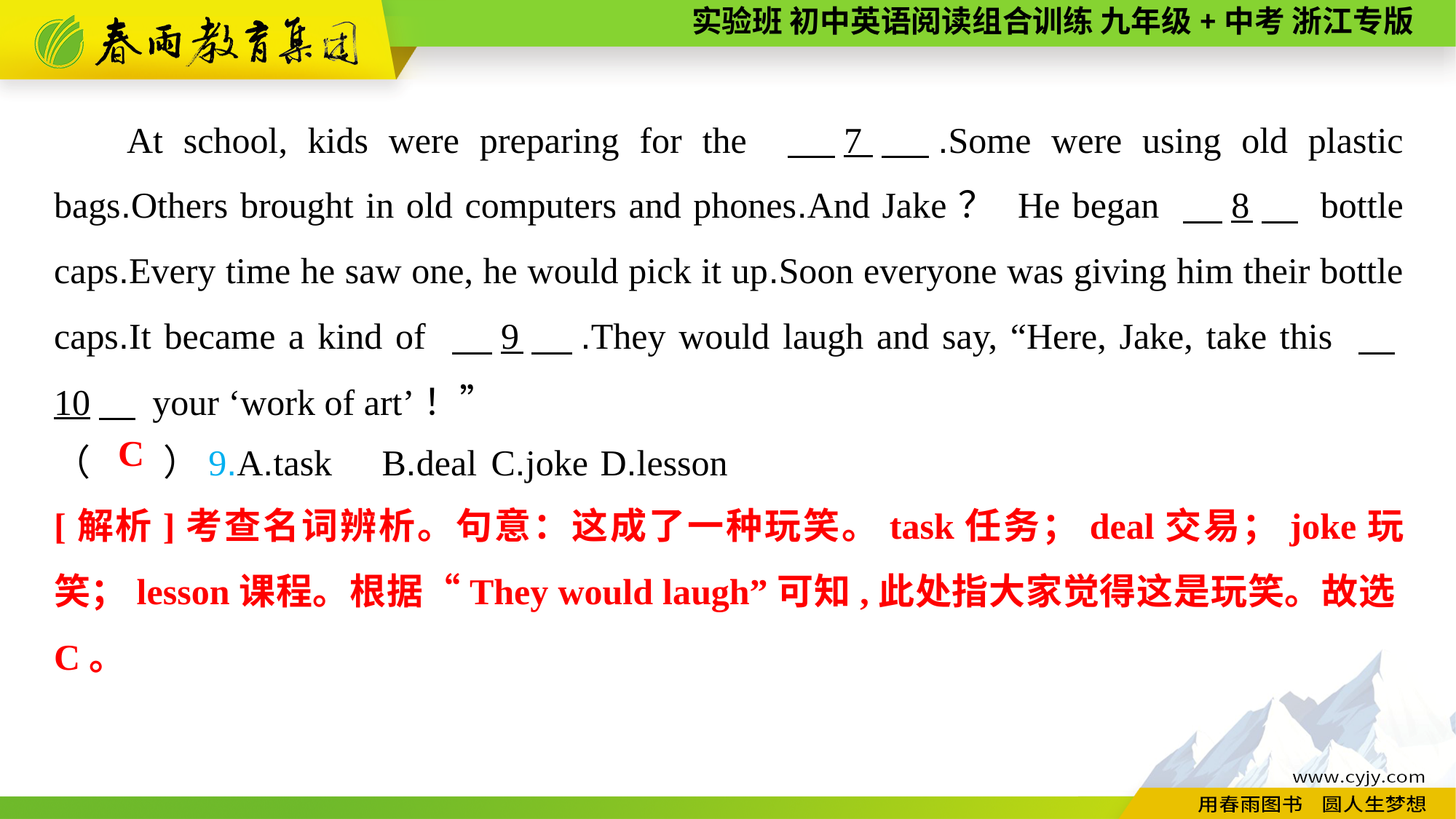

At school, kids were preparing for the 　7　.Some were using old plastic bags.Others brought in old computers and phones.And Jake？ He began 　8　 bottle caps.Every time he saw one, he would pick it up.Soon everyone was giving him their bottle caps.It became a kind of 　9　.They would laugh and say, “Here, Jake, take this 　10　 your ‘work of art’！”
（　　）9.A.task	B.deal	C.joke	D.lesson
C
[解析]考查名词辨析。句意：这成了一种玩笑。task任务；deal交易；joke玩笑；lesson课程。根据“They would laugh”可知,此处指大家觉得这是玩笑。故选C。